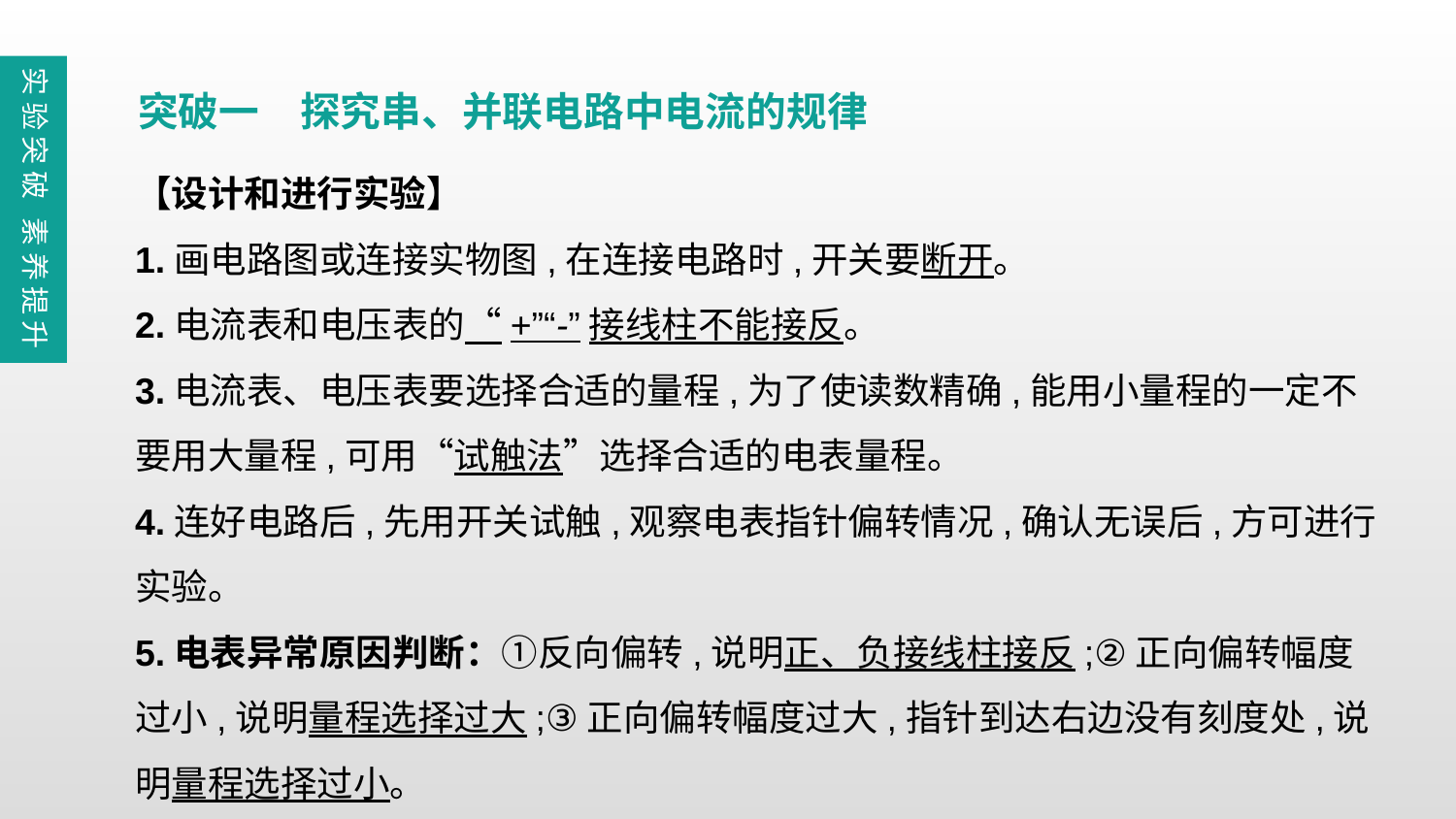

实验突破 素养提升
突破一　探究串、并联电路中电流的规律
【设计和进行实验】
1.画电路图或连接实物图,在连接电路时,开关要断开。
2.电流表和电压表的“+”“-”接线柱不能接反。
3.电流表、电压表要选择合适的量程,为了使读数精确,能用小量程的一定不要用大量程,可用“试触法”选择合适的电表量程。
4.连好电路后,先用开关试触,观察电表指针偏转情况,确认无误后,方可进行实验。
5.电表异常原因判断：①反向偏转,说明正、负接线柱接反;②正向偏转幅度过小,说明量程选择过大;③正向偏转幅度过大,指针到达右边没有刻度处,说明量程选择过小。